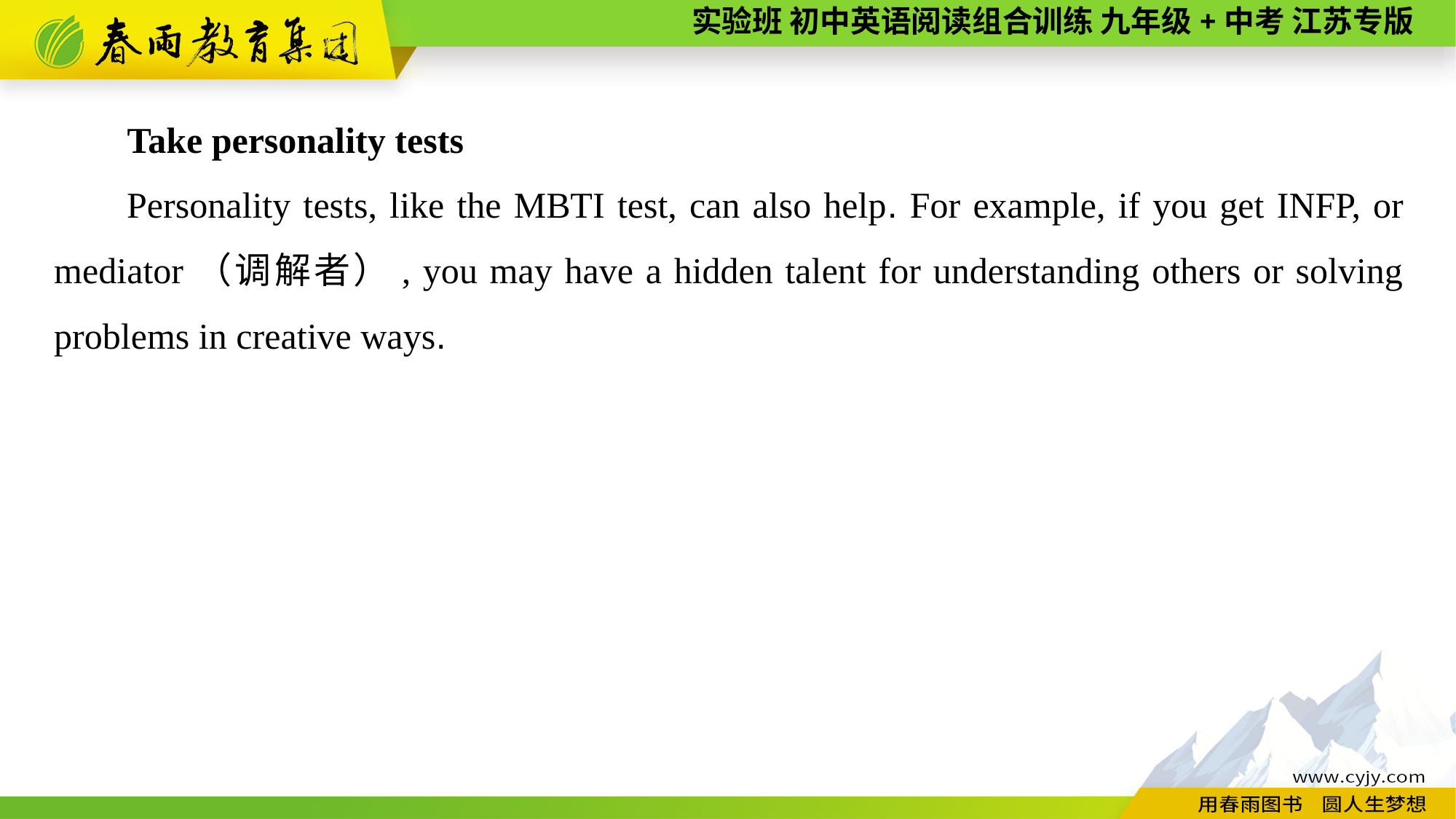

Take personality tests
Personality tests, like the MBTI test, can also help. For example, if you get INFP, or mediator（调解者）, you may have a hidden talent for understanding others or solving problems in creative ways.